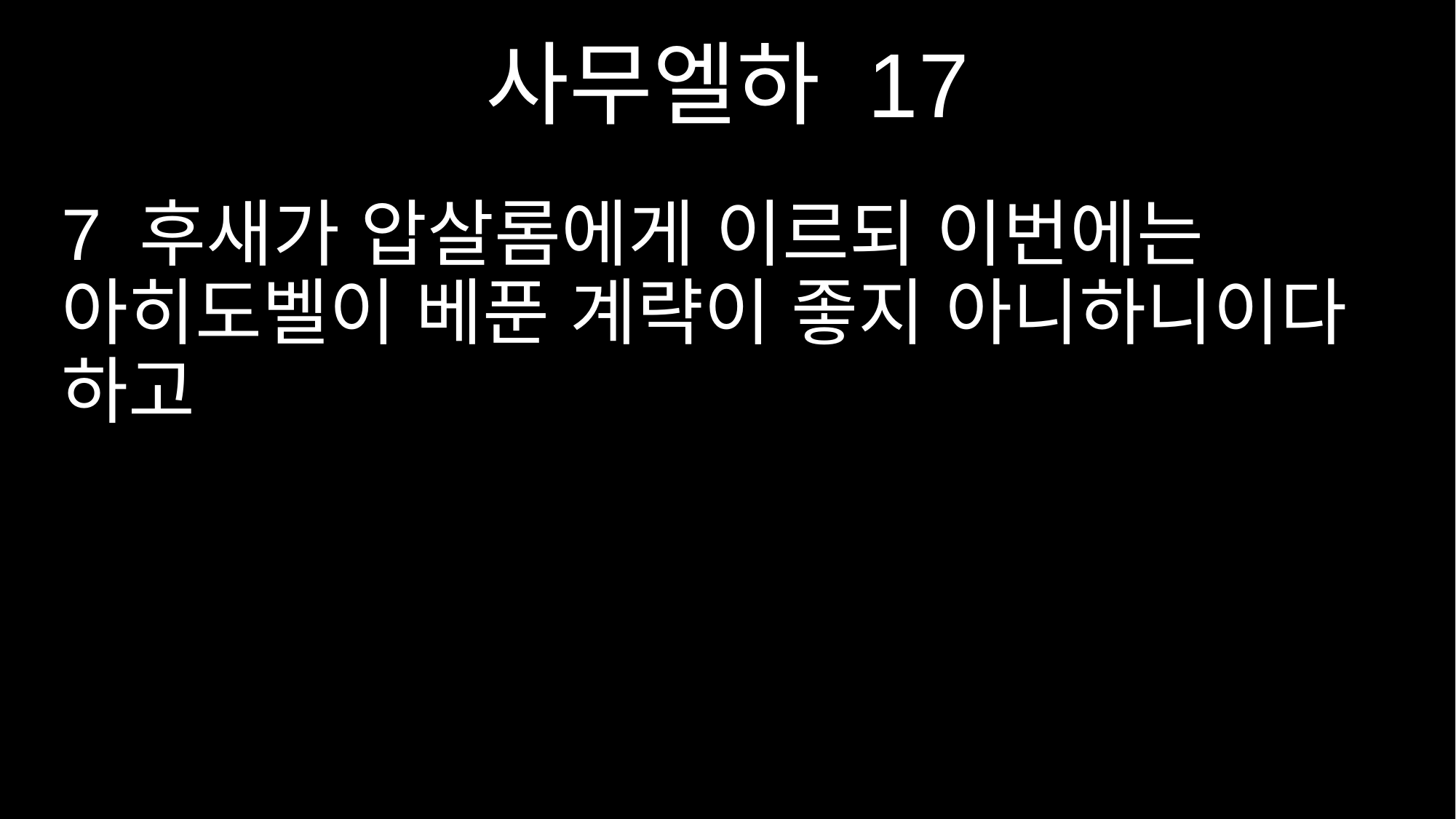

사무엘하 17
7 후새가 압살롬에게 이르되 이번에는 아히도벨이 베푼 계략이 좋지 아니하니이다 하고